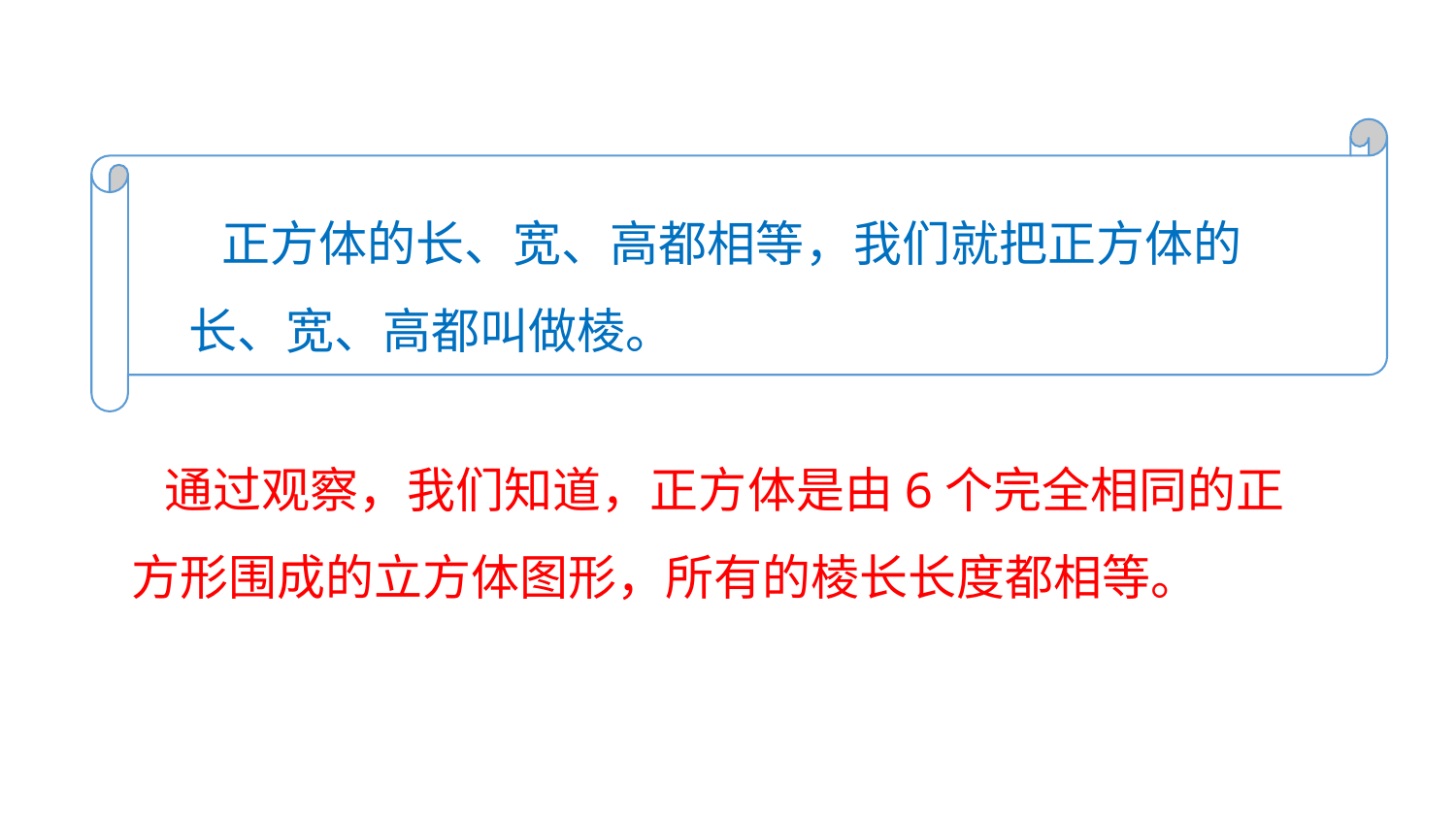

正方体的长、宽、高都相等，我们就把正方体的长、宽、高都叫做棱。
  通过观察，我们知道，正方体是由6个完全相同的正方形围成的立方体图形，所有的棱长长度都相等。